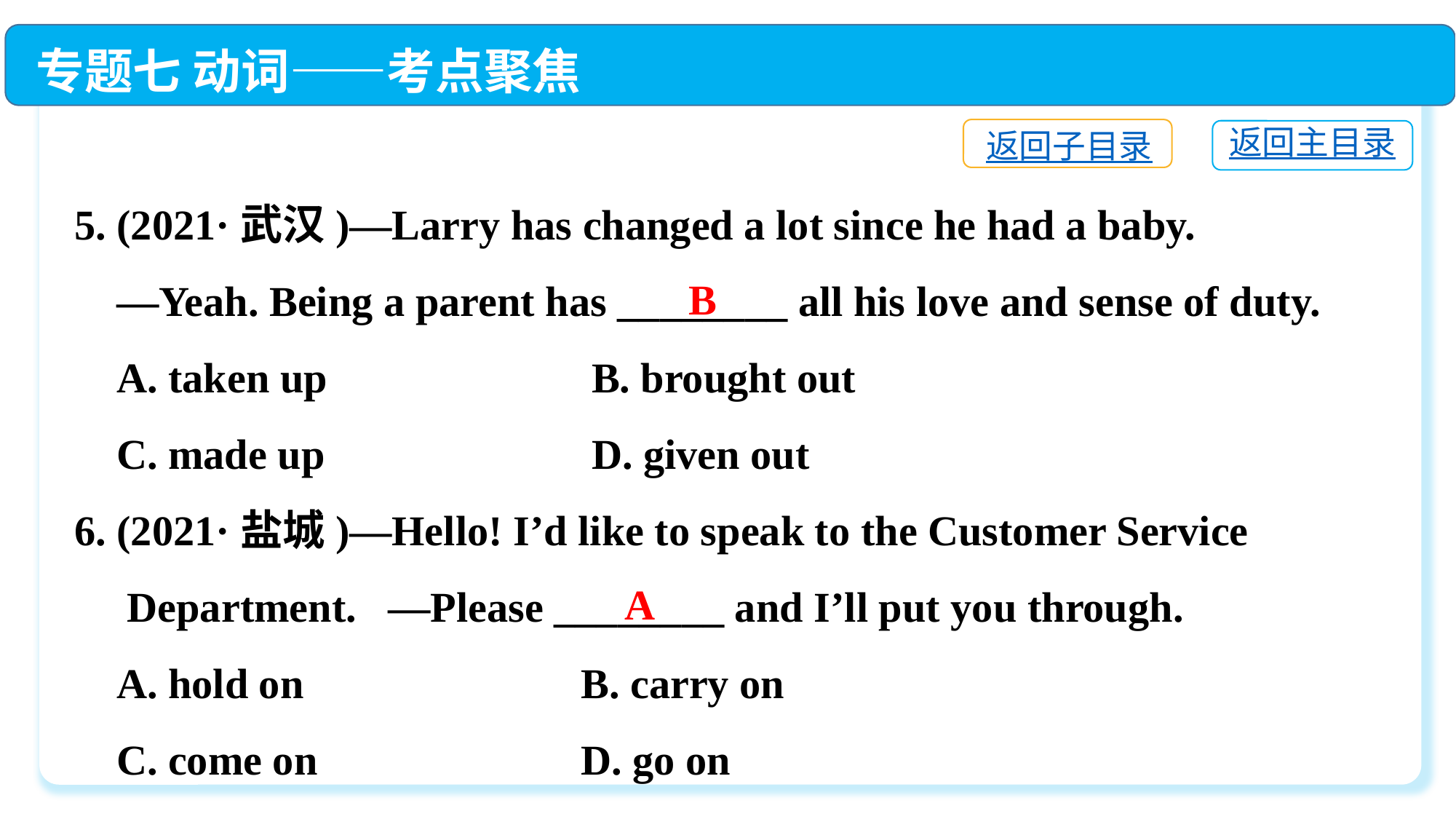

专题七 动词——考点聚焦

返回子目录
返回主目录
5. (2021·武汉)—Larry has changed a lot since he had a baby.
    —Yeah. Being a parent has ________ all his love and sense of duty.
    A. taken up	                  B. brought out
    C. made up	                  D. given out
6. (2021·盐城)—Hello! I’d like to speak to the Customer Service
     Department.   —Please ________ and I’ll put you through.
    A. hold on	                 B. carry on
    C. come on	                 D. go on

B
A